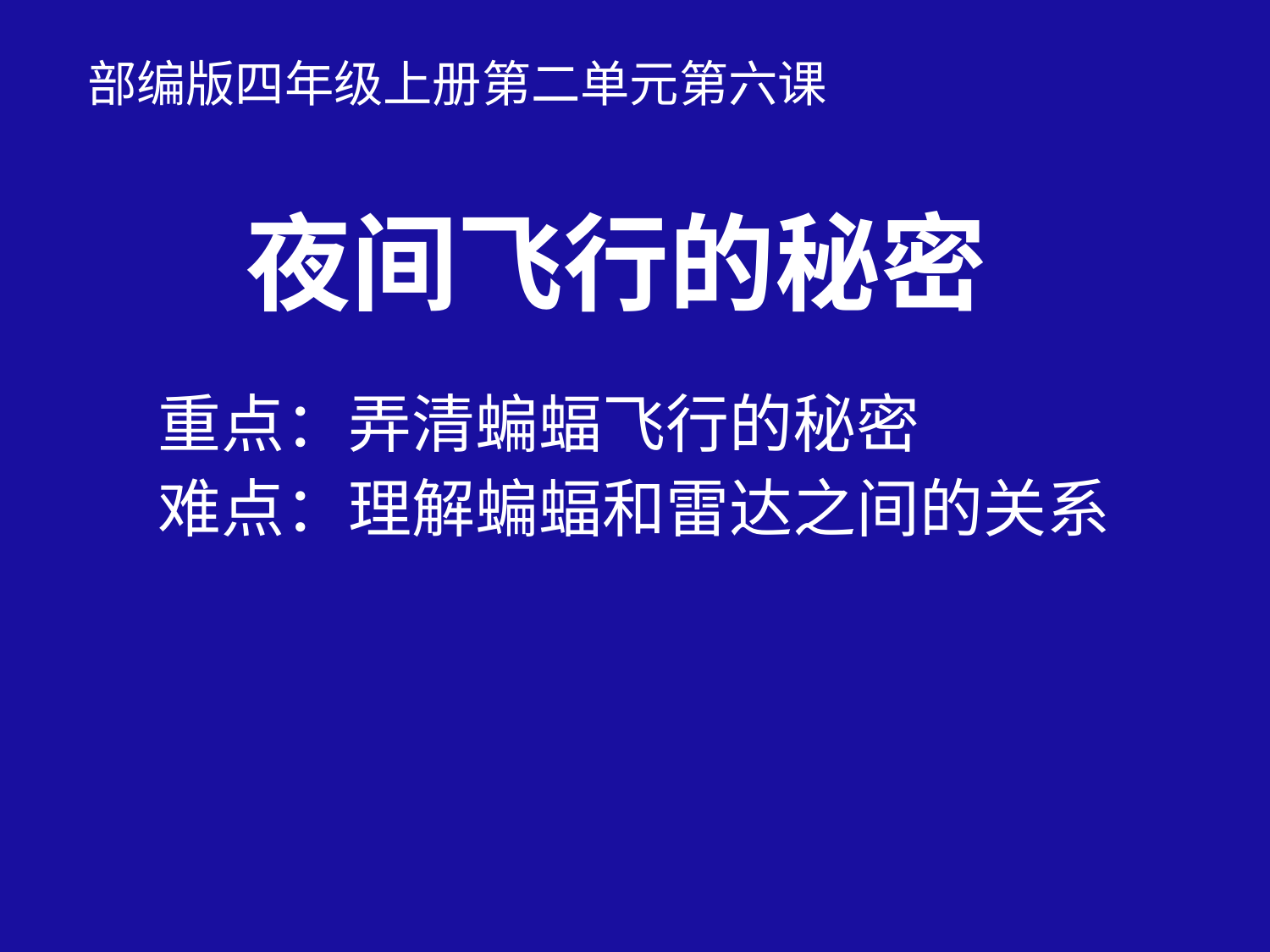

部编版四年级上册第二单元第六课
# 夜间飞行的秘密
重点：弄清蝙蝠飞行的秘密
难点：理解蝙蝠和雷达之间的关系